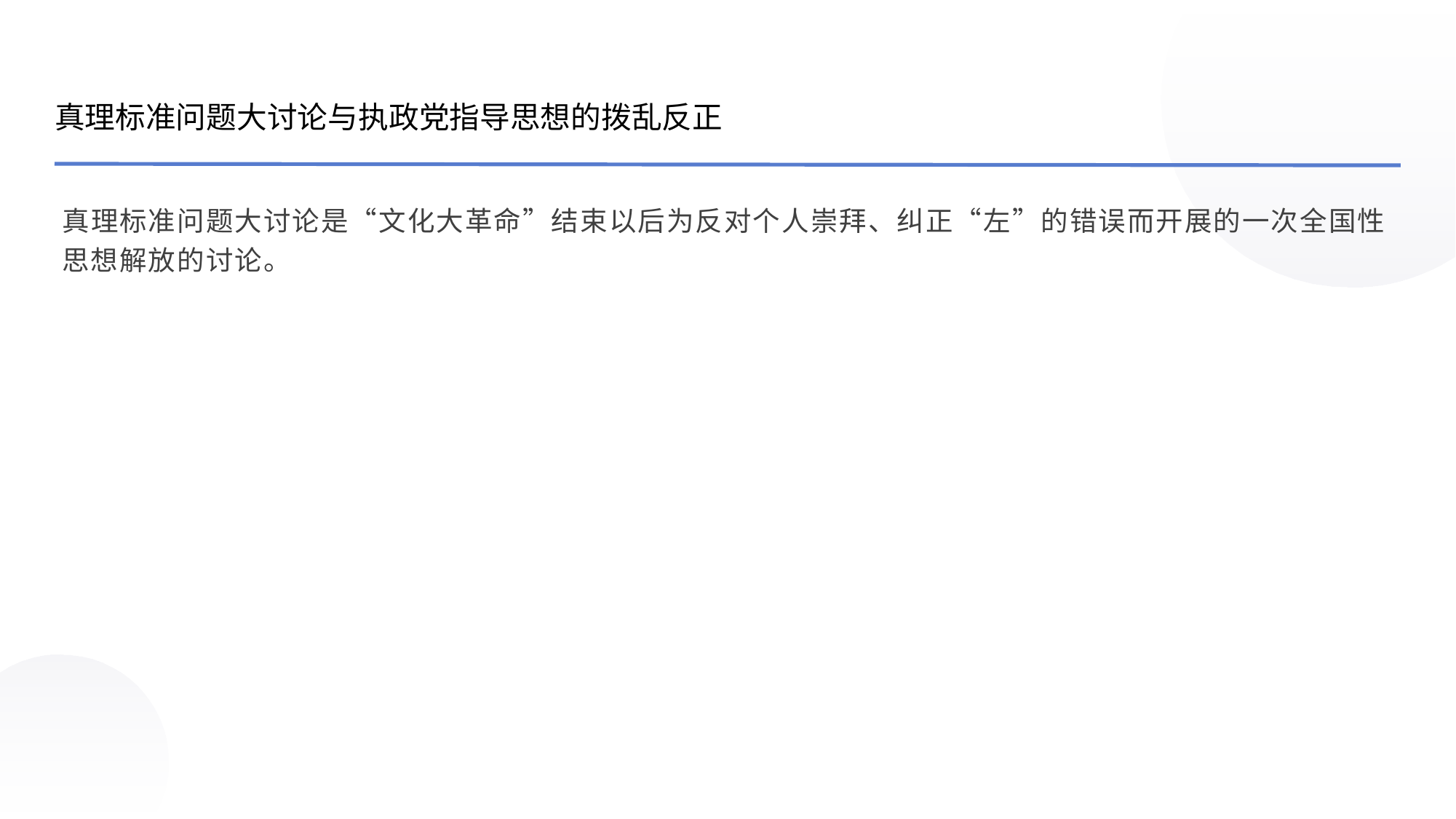

真理标准问题大讨论是“文化大革命”结束以后为反对个人崇拜、纠正“左”的错误而开展的一次全国性思想解放的讨论。

真理标准问题大讨论与执政党指导思想的拨乱反正